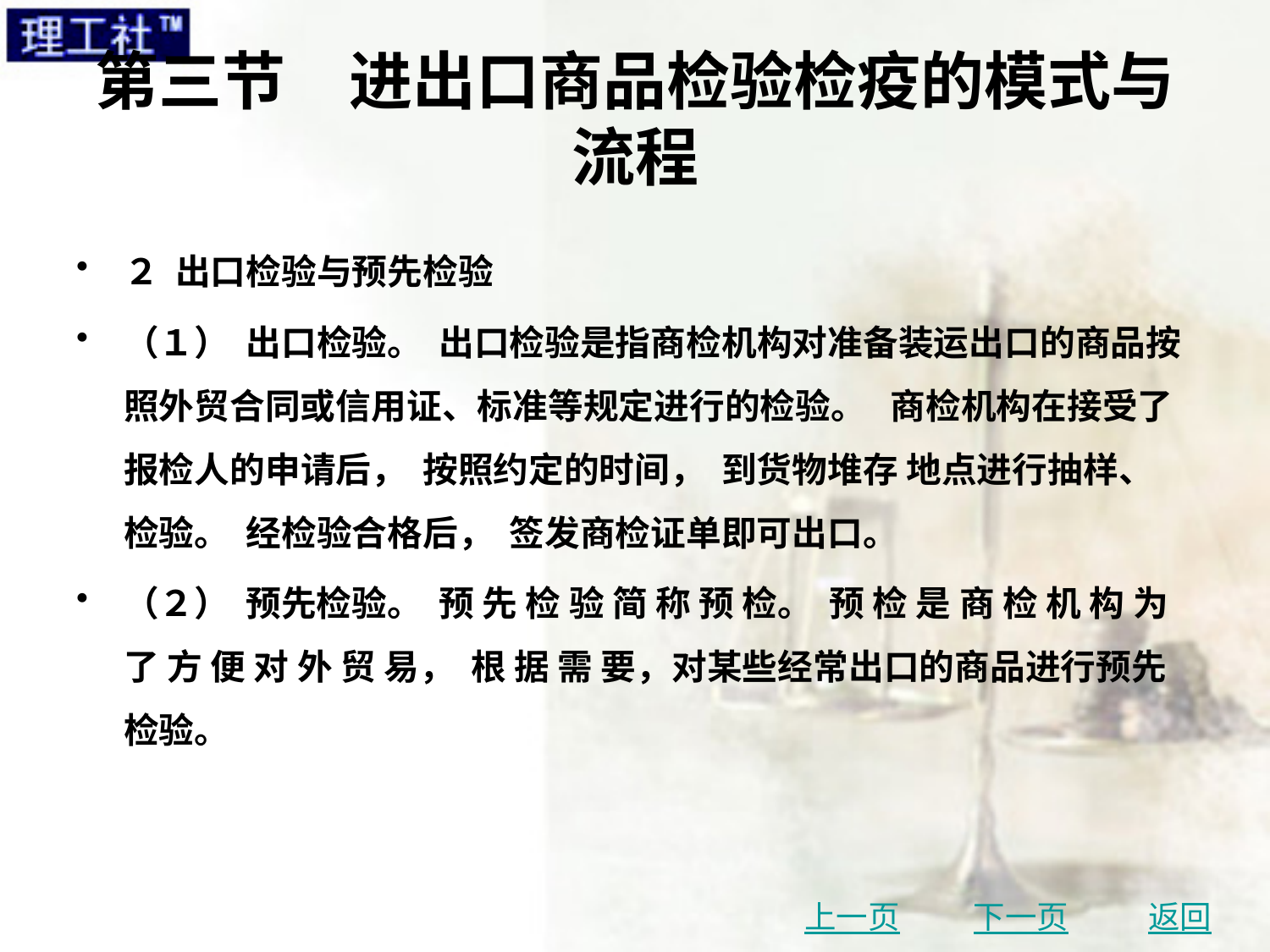

# 第三节　进出口商品检验检疫的模式与流程
２  出口检验与预先检验
（１）  出口检验。  出口检验是指商检机构对准备装运出口的商品按照外贸合同或信用证、标准等规定进行的检验。   商检机构在接受了报检人的申请后，  按照约定的时间，  到货物堆存 地点进行抽样、  检验。  经检验合格后，  签发商检证单即可出口。
（２）  预先检验。  预 先 检 验 简 称 预 检。  预 检 是 商 检 机 构 为 了 方 便 对 外 贸 易，  根 据 需 要，对某些经常出口的商品进行预先检验。
上一页
下一页
返回